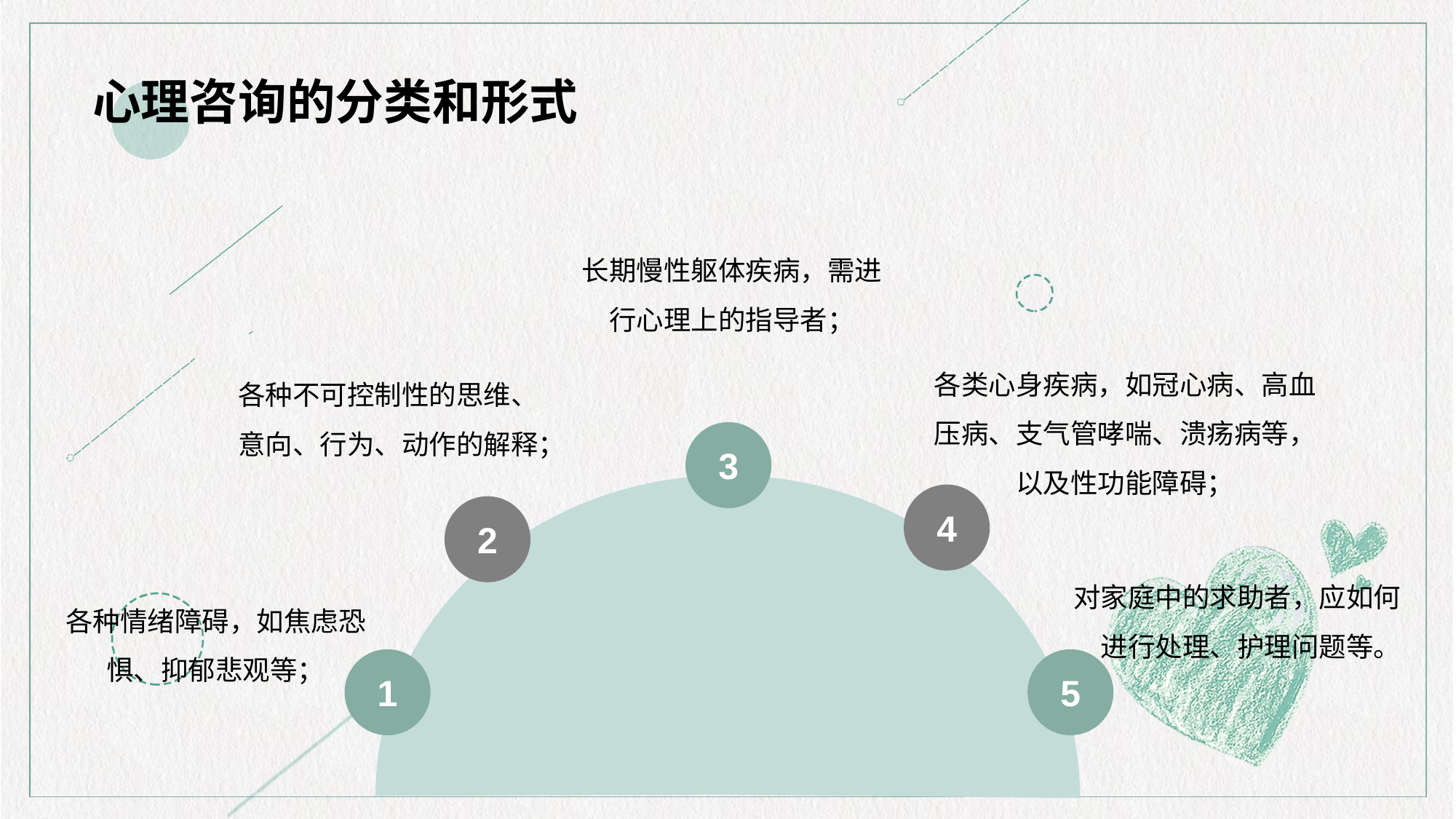

心理咨询的分类和形式
长期慢性躯体疾病，需进行心理上的指导者；
各类心身疾病，如冠心病、高血压病、支气管哮喘、溃疡病等，以及性功能障碍；
各种不可控制性的思维、意向、行为、动作的解释；
3

4
2
对家庭中的求助者，应如何进行处理、护理问题等。
各种情绪障碍，如焦虑恐惧、抑郁悲观等；
1
5